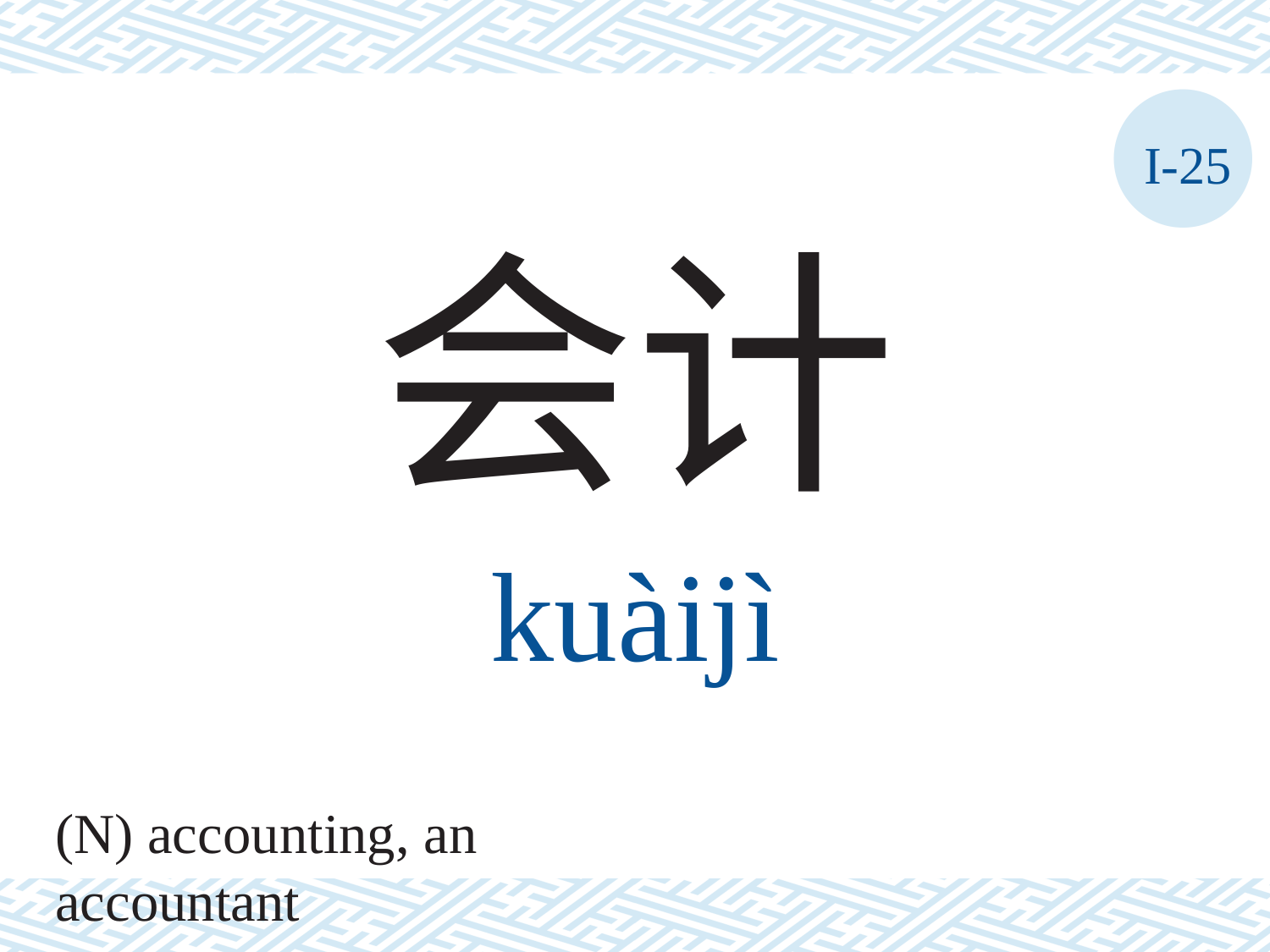

I-25
会计
kuàijì
(N) accounting, an accountant